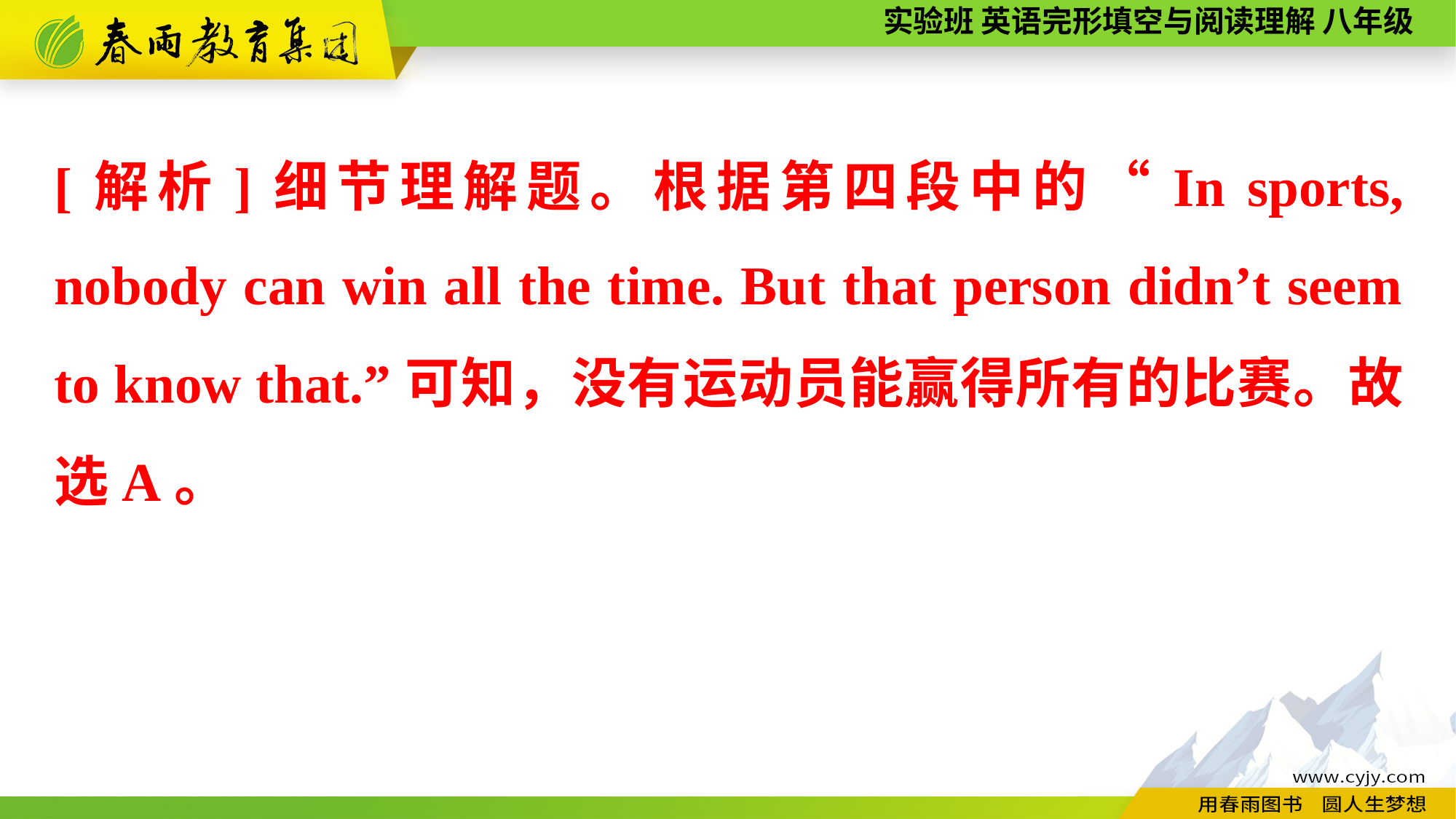

[解析]细节理解题。根据第四段中的“In sports, nobody can win all the time. But that person didn’t seem to know that.”可知，没有运动员能赢得所有的比赛。故选A。